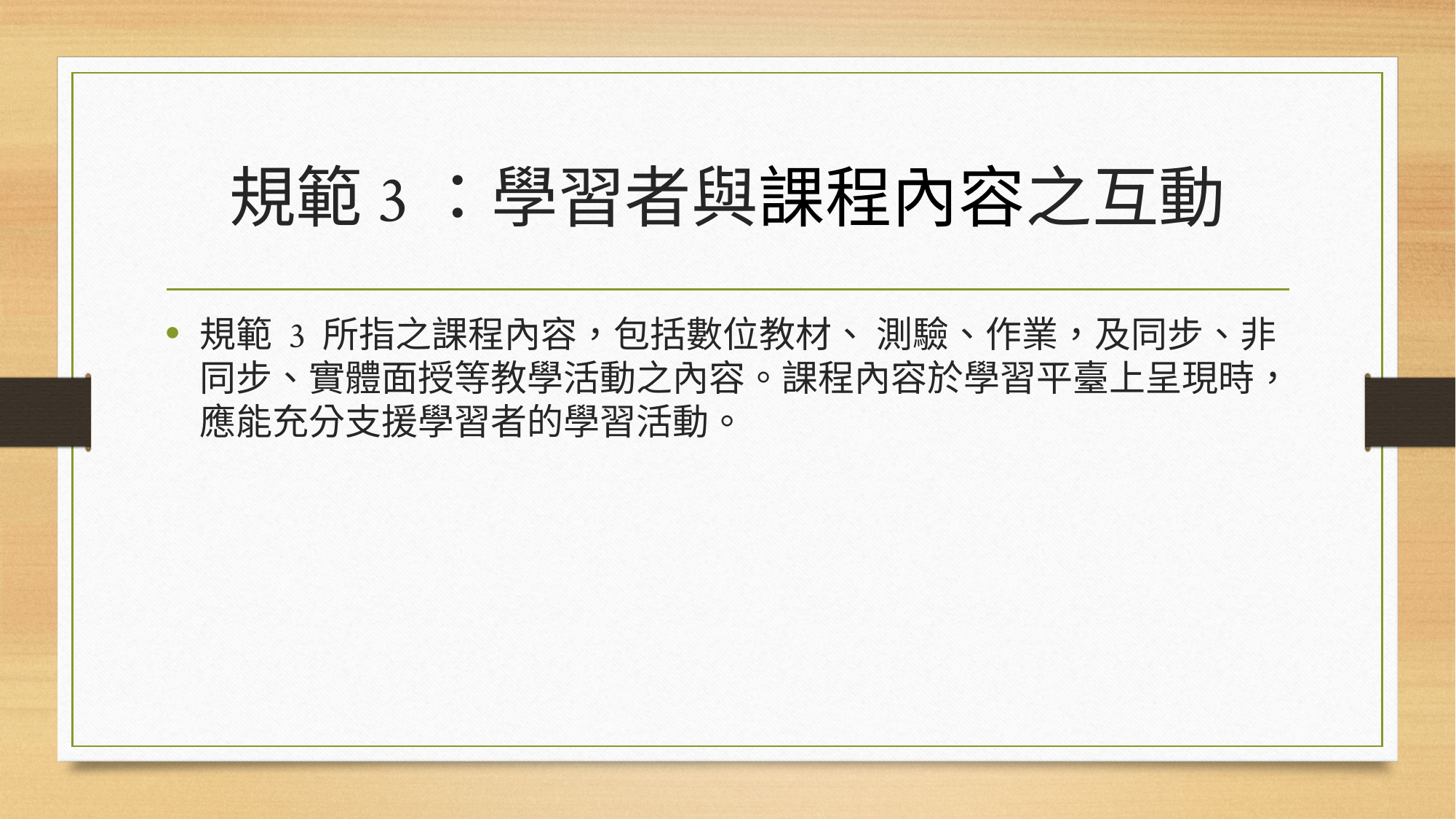

# 規範3：學習者與課程內容之互動
規範 3 所指之課程內容，包括數位教材、 測驗、作業，及同步、非同步、實體面授等教學活動之內容。課程內容於學習平臺上呈現時，應能充分支援學習者的學習活動。